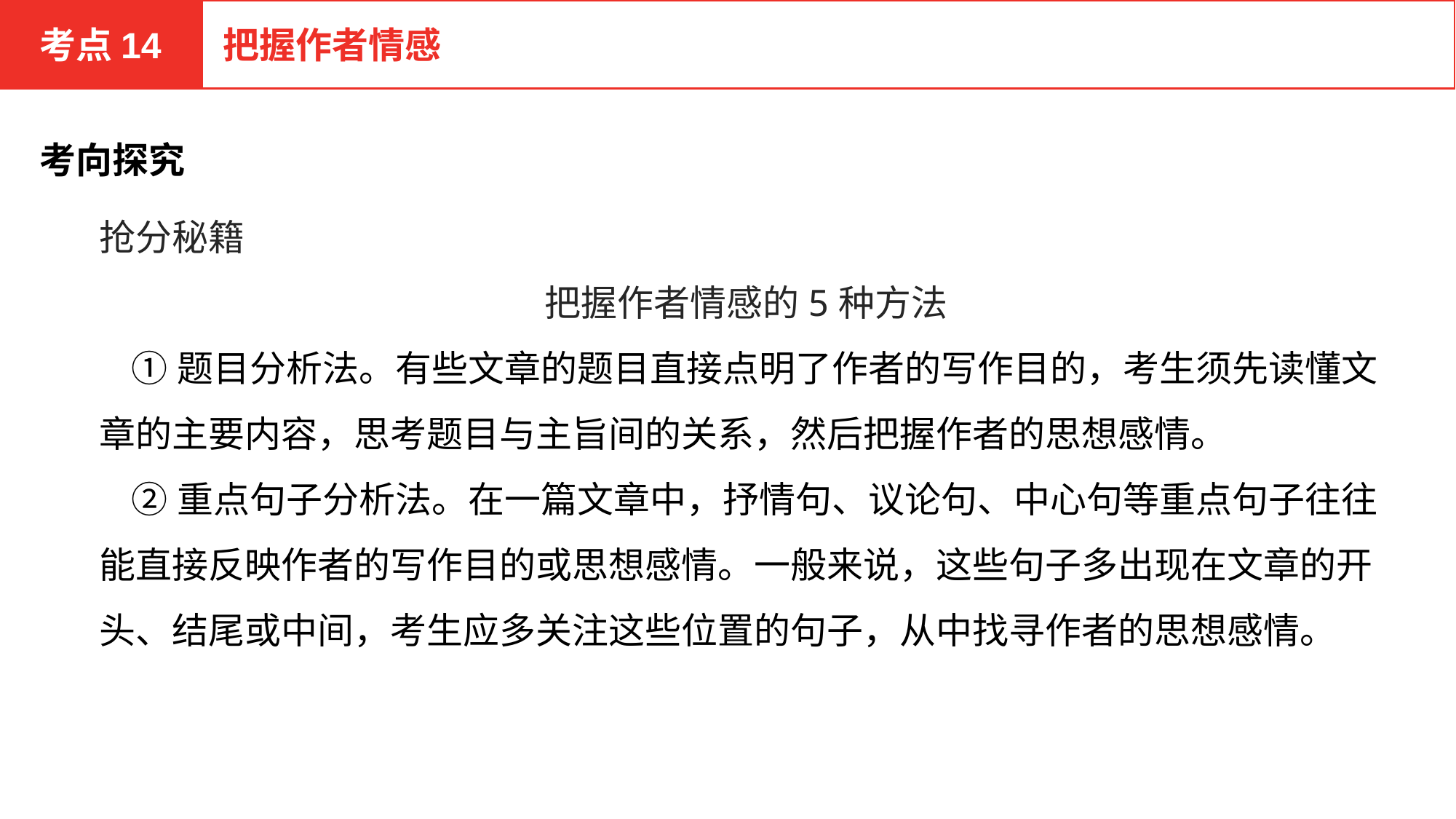

考点14
把握作者情感
考向探究
抢分秘籍
把握作者情感的5种方法
    ①题目分析法。有些文章的题目直接点明了作者的写作目的，考生须先读懂文章的主要内容，思考题目与主旨间的关系，然后把握作者的思想感情。
    ②重点句子分析法。在一篇文章中，抒情句、议论句、中心句等重点句子往往能直接反映作者的写作目的或思想感情。一般来说，这些句子多出现在文章的开头、结尾或中间，考生应多关注这些位置的句子，从中找寻作者的思想感情。